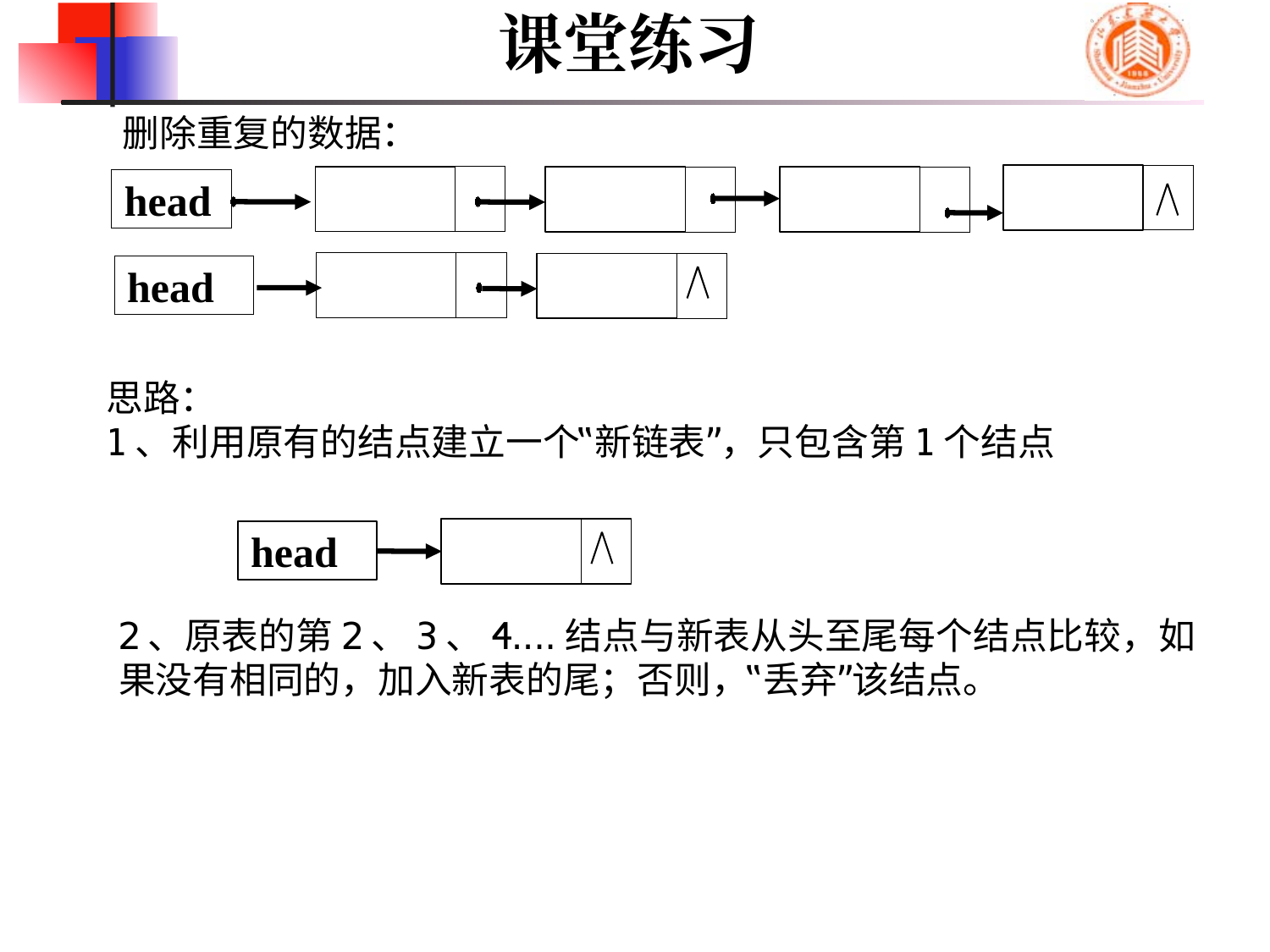

课堂练习
删除重复的数据：

2

1

2

1

head

1

2

head

思路：
1、利用原有的结点建立一个“新链表”，只包含第1个结点

1

head

2、原表的第2、3、4....结点与新表从头至尾每个结点比较，如果没有相同的，加入新表的尾；否则，“丢弃”该结点。